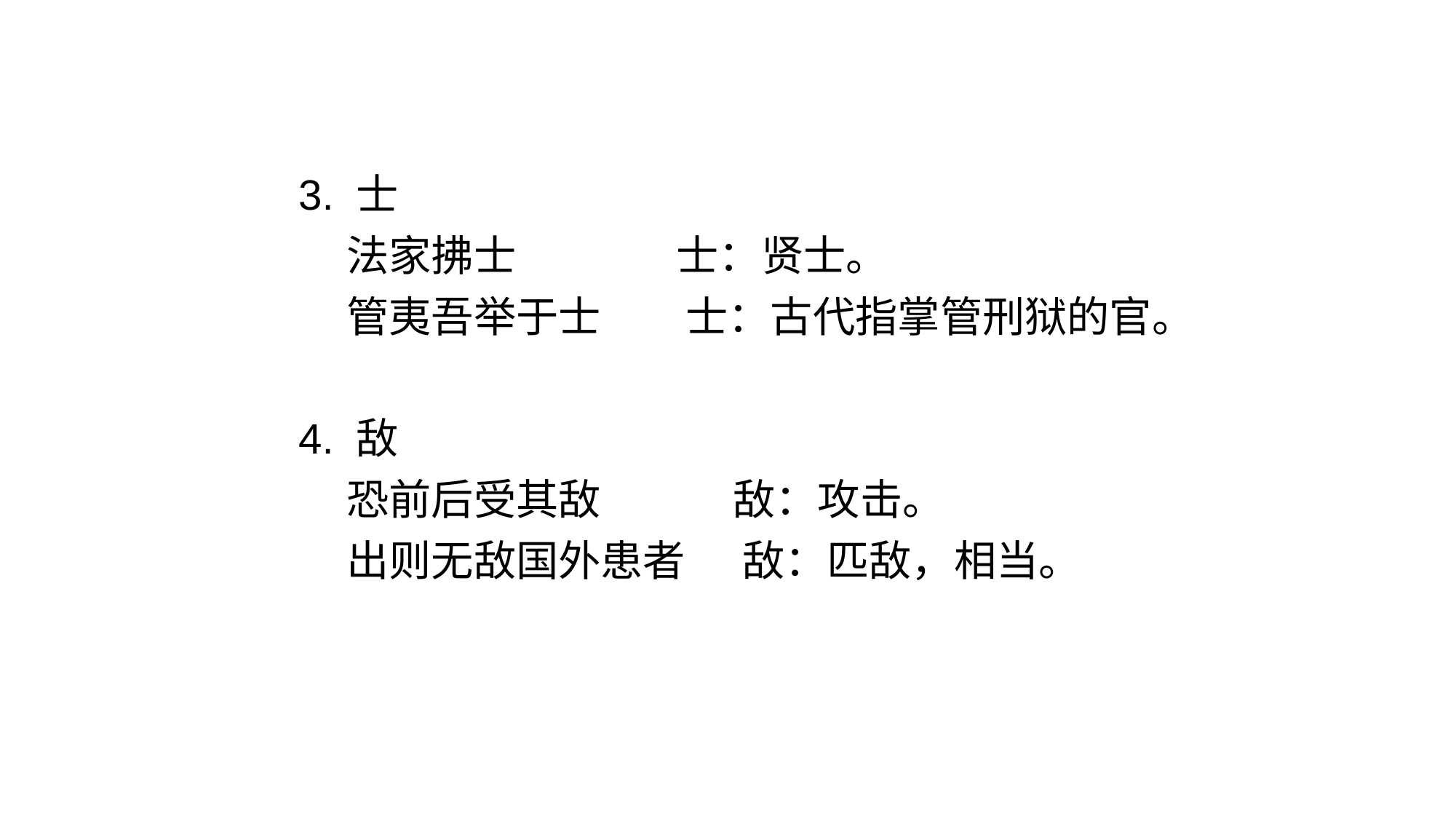

3. 士
    法家拂士                 士：贤士。
    管夷吾举于士         士：古代指掌管刑狱的官。

4. 敌
    恐前后受其敌              敌：攻击。
    出则无敌国外患者      敌：匹敌，相当。